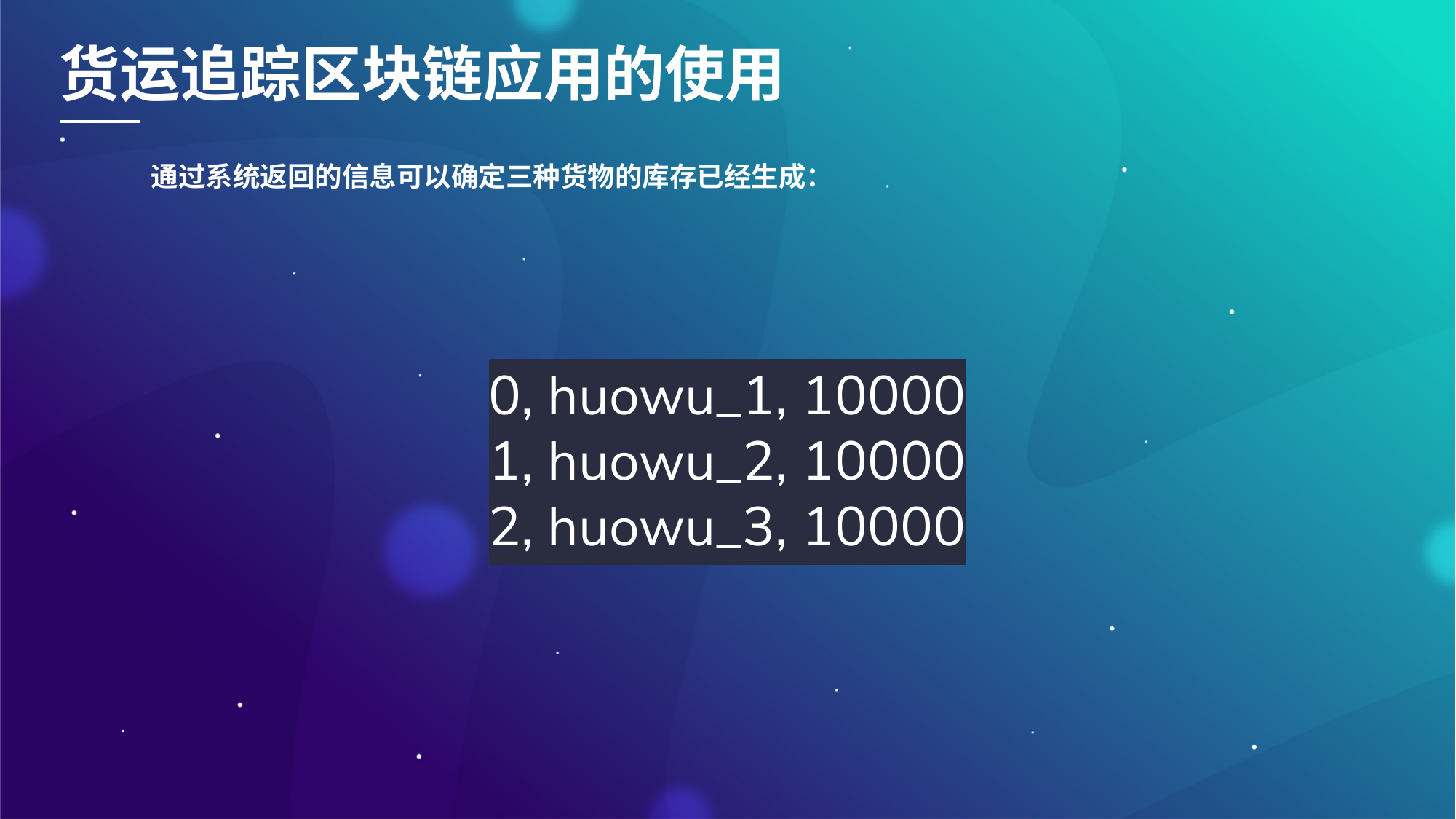

货运追踪区块链应用的使用
通过系统返回的信息可以确定三种货物的库存已经生成：
0, huowu_1, 10000
1, huowu_2, 10000
2, huowu_3, 10000